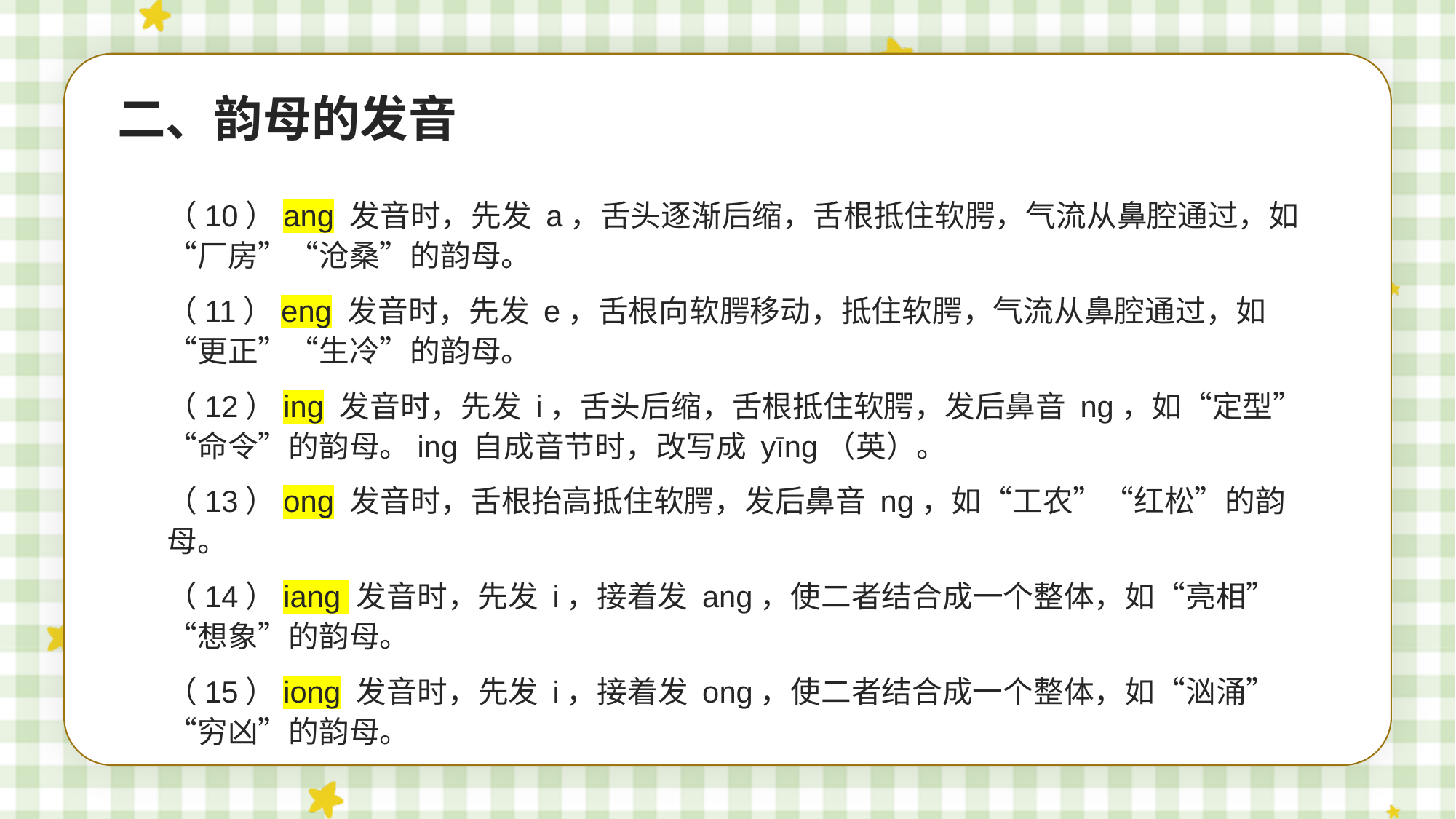

二、韵母的发音
（10）ang 发音时，先发 a，舌头逐渐后缩，舌根抵住软腭，气流从鼻腔通过，如“厂房”“沧桑”的韵母。
（11）eng 发音时，先发 e，舌根向软腭移动，抵住软腭，气流从鼻腔通过，如“更正”“生冷”的韵母。
（12）ing 发音时，先发 i，舌头后缩，舌根抵住软腭，发后鼻音 ng，如“定型”“命令”的韵母。ing 自成音节时，改写成 yīng（英）。
（13）ong 发音时，舌根抬高抵住软腭，发后鼻音 ng，如“工农”“红松”的韵母。
（14）iang 发音时，先发 i，接着发 ang，使二者结合成一个整体，如“亮相”“想象”的韵母。
（15）iong 发音时，先发 i，接着发 ong，使二者结合成一个整体，如“汹涌”“穷凶”的韵母。